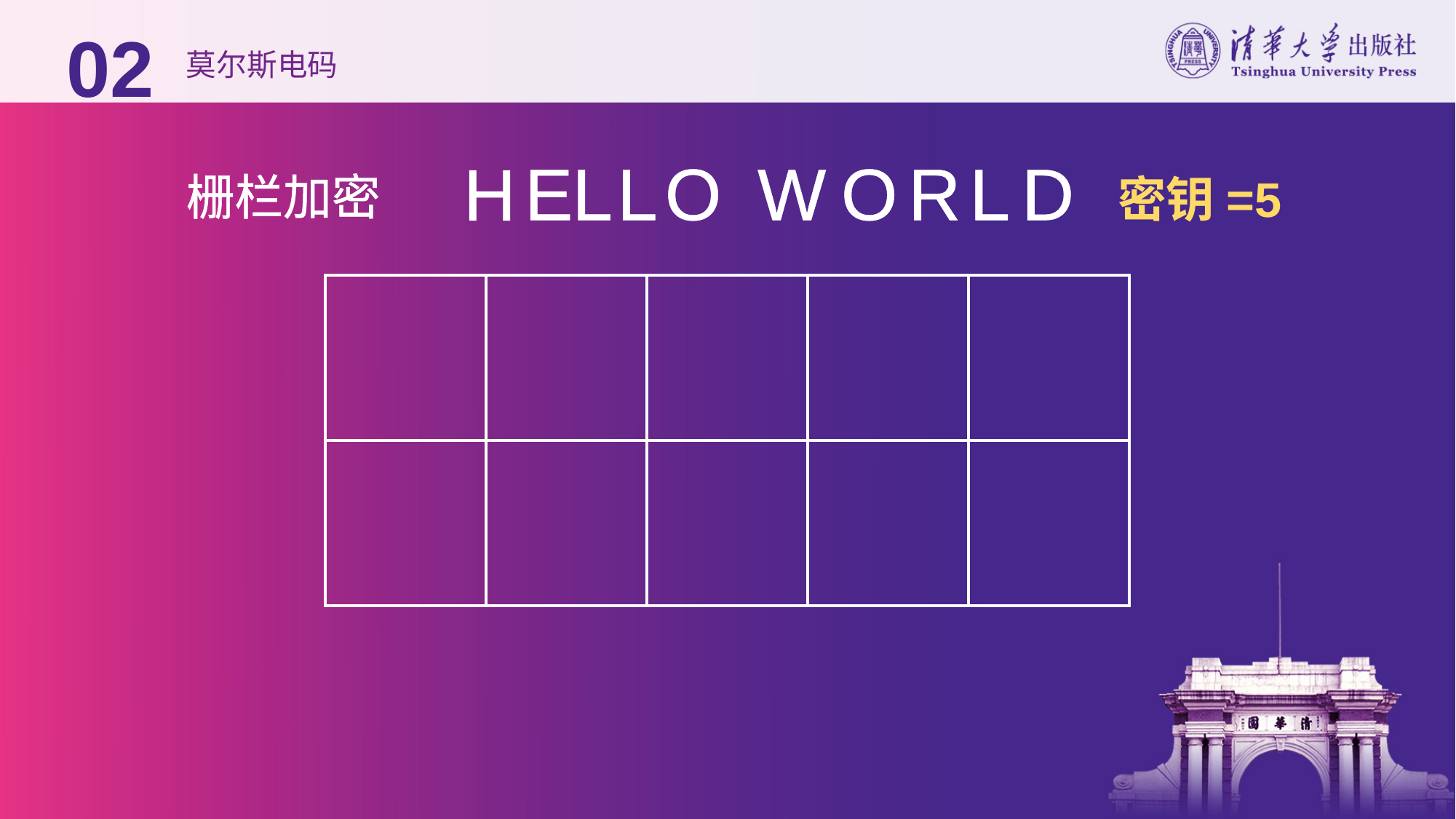

02
# 莫尔斯电码
栅栏加密
密钥=5
E
L
L
O
W
O
R
L
D
H
|  |  |  |  |  |
| --- | --- | --- | --- | --- |
|  |  |  |  |  |